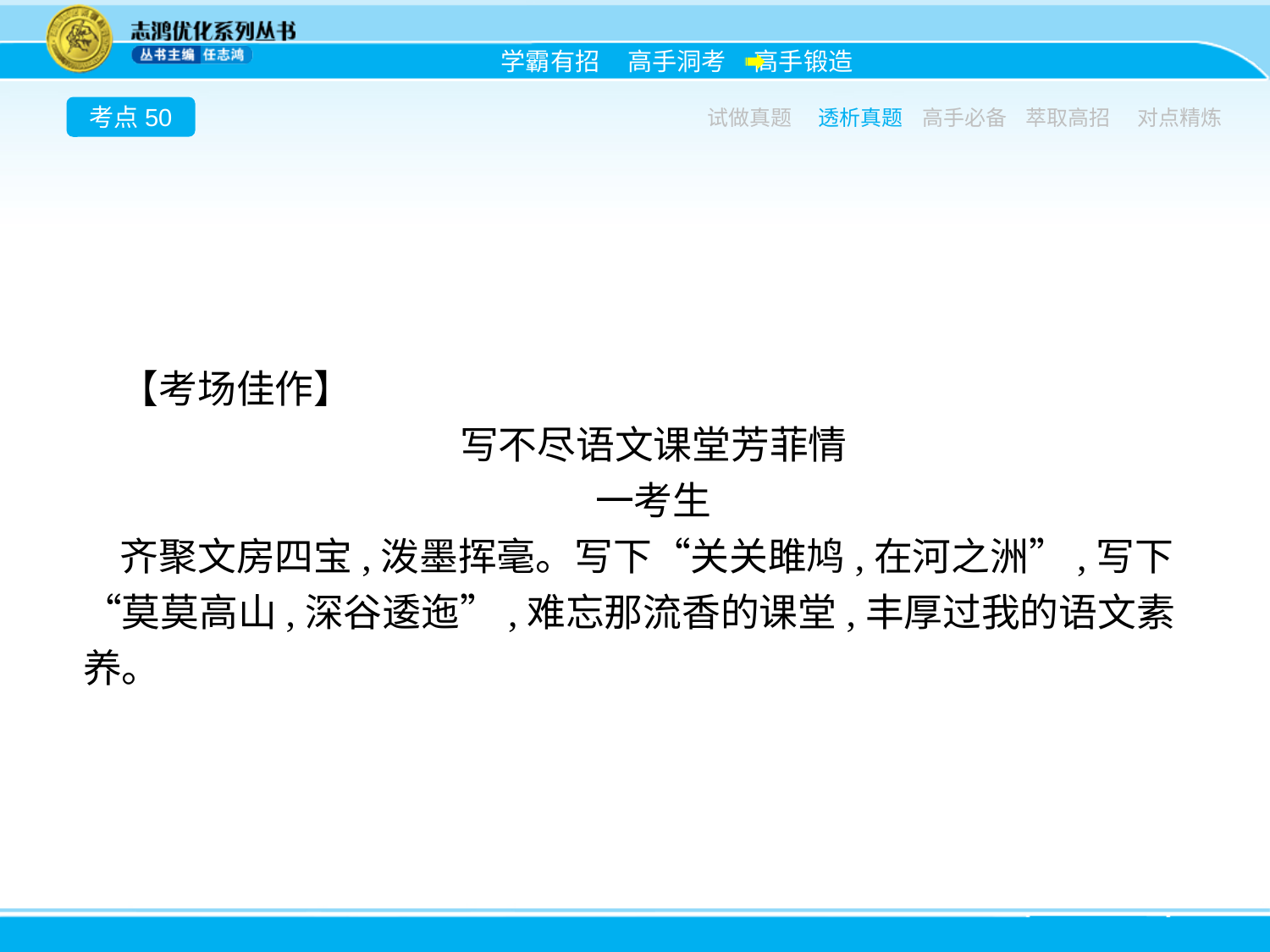

考点50
试做真题
透析真题
高手必备
萃取高招
对点精炼
【考场佳作】
写不尽语文课堂芳菲情
一考生
齐聚文房四宝,泼墨挥毫。写下“关关雎鸠,在河之洲”,写下“莫莫高山,深谷逶迤”,难忘那流香的课堂,丰厚过我的语文素养。